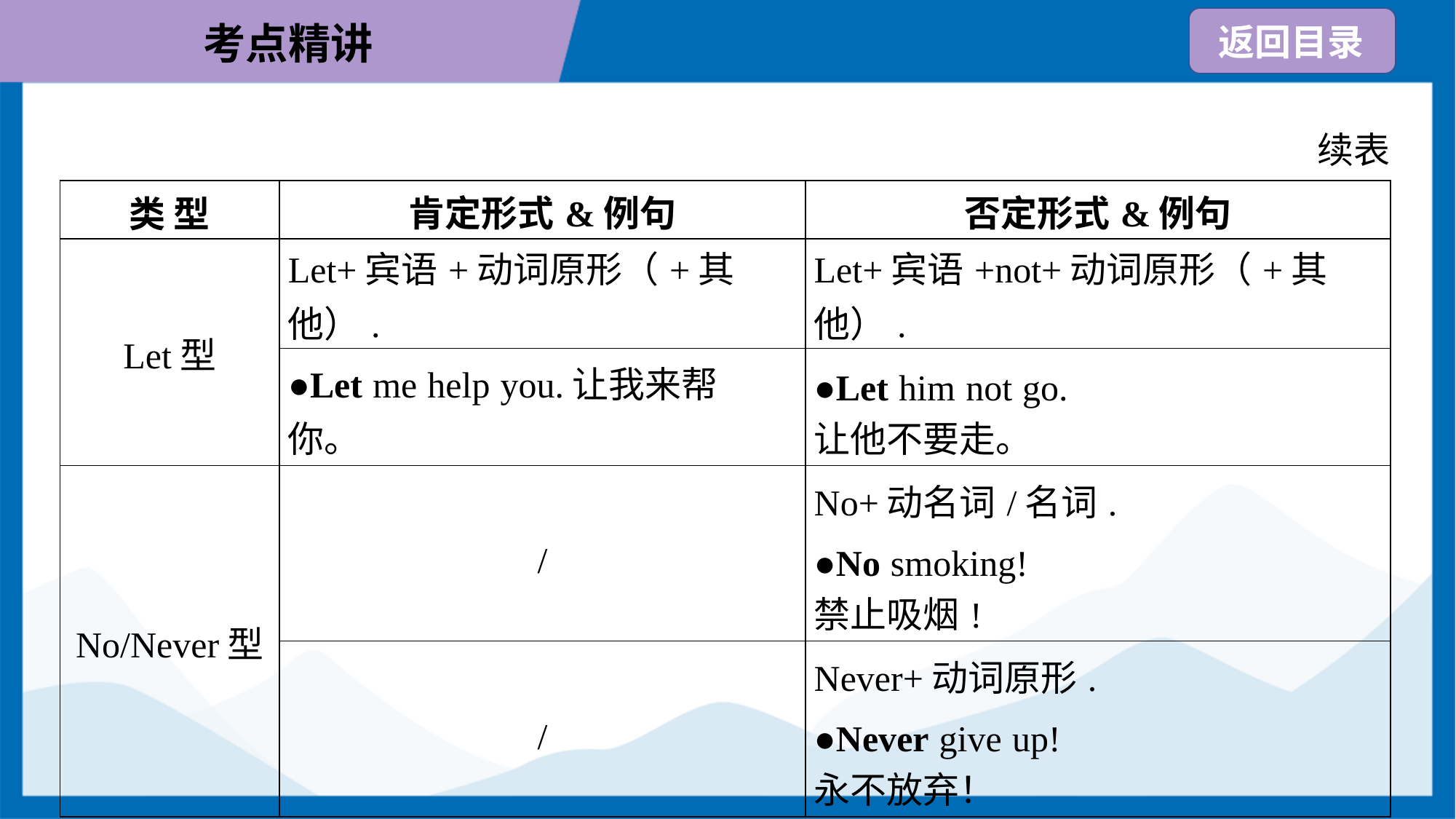

续表
| 类 型 | 肯定形式&例句 | 否定形式&例句 |
| --- | --- | --- |
| Let型 | Let+宾语+动词原形（+其他）. | Let+宾语+not+动词原形（+其他）. |
|  | ●Let me help you.让我来帮 你。 | ●Let him not go. 让他不要走。 |
| No/Never型 | / | No+动名词/名词. ●No smoking! 禁止吸烟! |
|  | / | Never+动词原形. ●Never give up! 永不放弃！ |